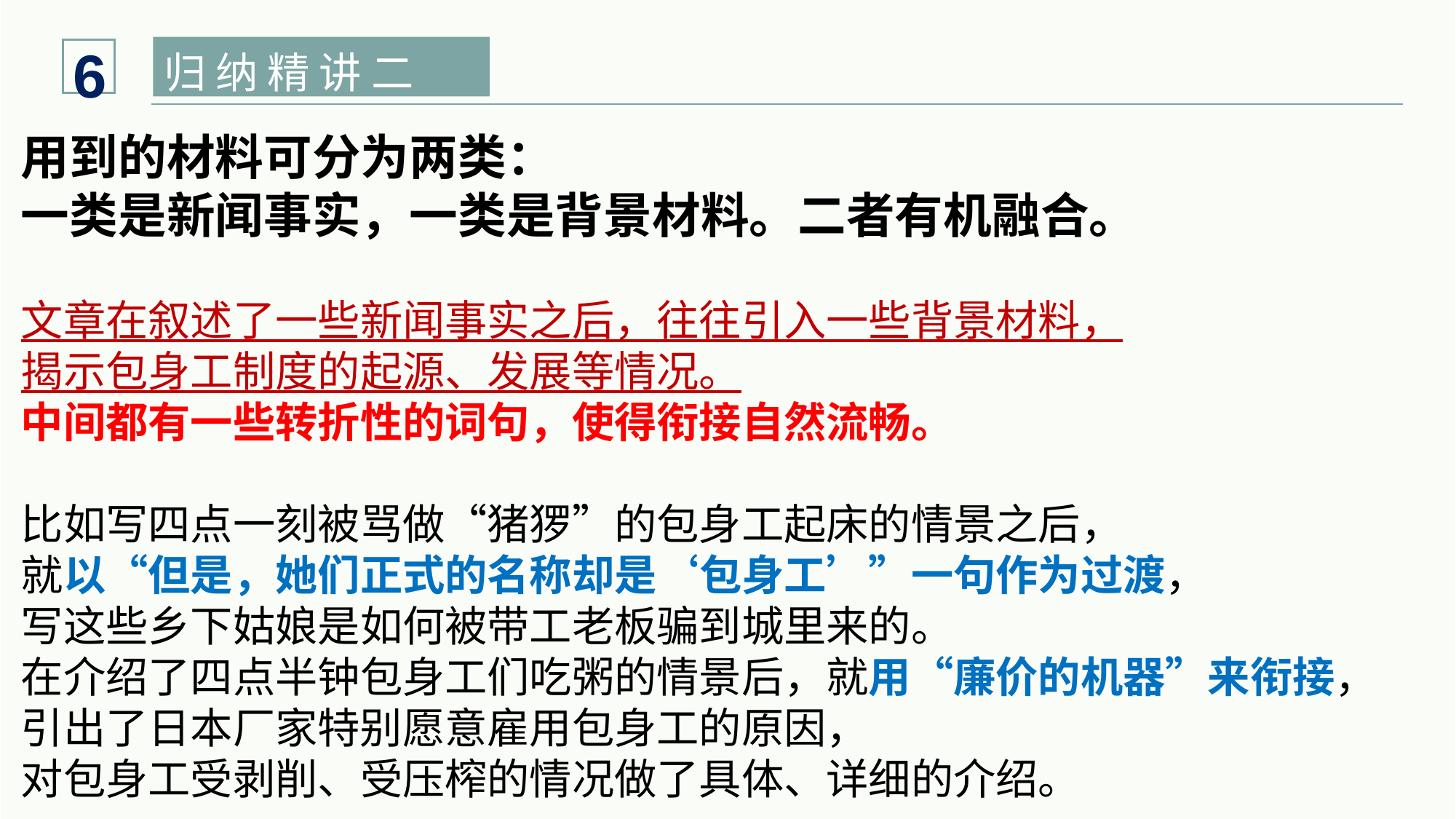

6
归 纳 精 讲 二

用到的材料可分为两类：
一类是新闻事实，一类是背景材料。二者有机融合。

文章在叙述了一些新闻事实之后，往往引入一些背景材料，
揭示包身工制度的起源、发展等情况。
中间都有一些转折性的词句，使得衔接自然流畅。

比如写四点一刻被骂做“猪猡”的包身工起床的情景之后，
就以“但是，她们正式的名称却是‘包身工’”一句作为过渡，
写这些乡下姑娘是如何被带工老板骗到城里来的。
在介绍了四点半钟包身工们吃粥的情景后，就用“廉价的机器”来衔接，
引出了日本厂家特别愿意雇用包身工的原因，
对包身工受剥削、受压榨的情况做了具体、详细的介绍。